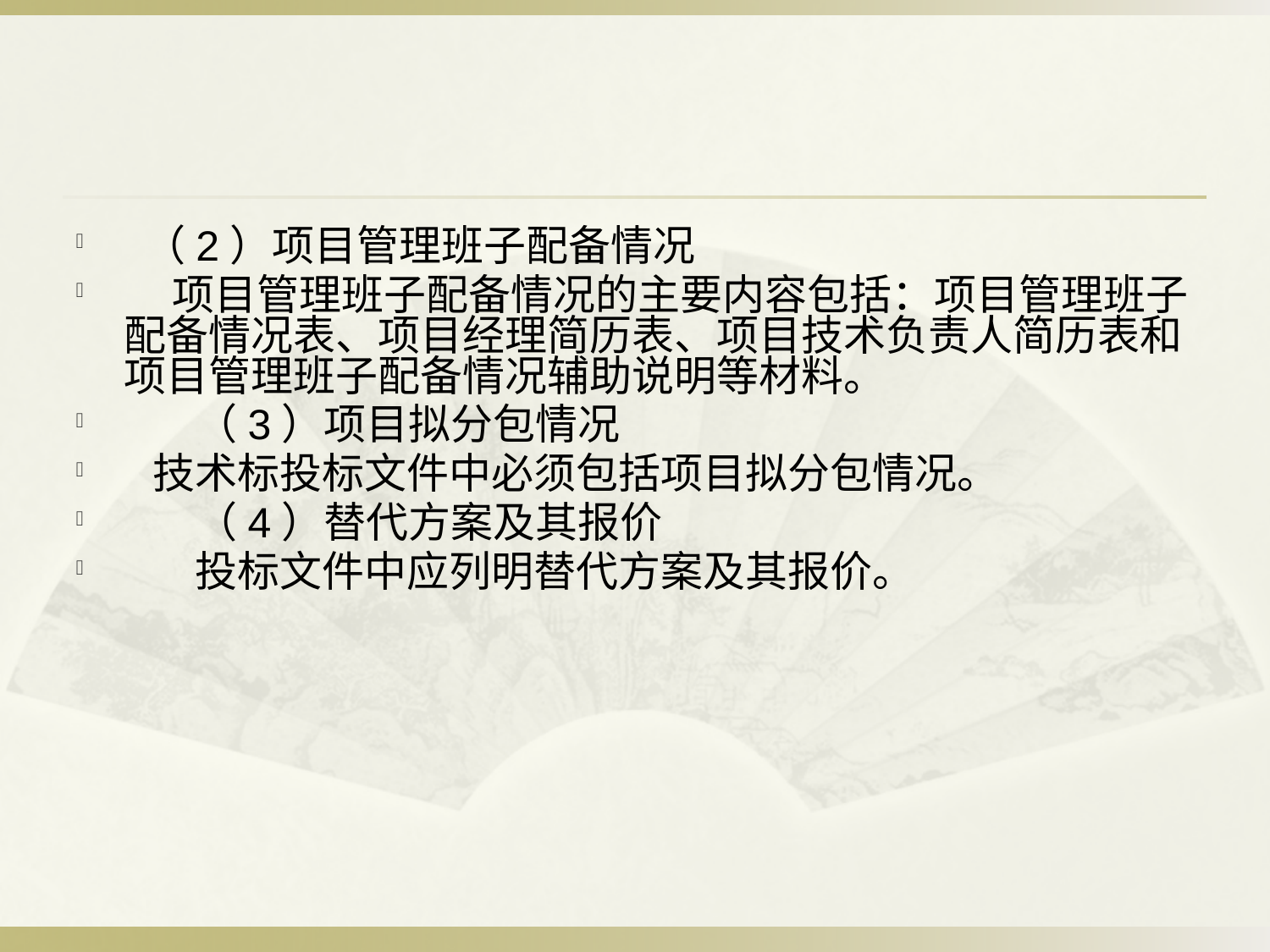

#
 （2）项目管理班子配备情况
    项目管理班子配备情况的主要内容包括：项目管理班子配备情况表、项目经理简历表、项目技术负责人简历表和项目管理班子配备情况辅助说明等材料。
 　 （3）项目拟分包情况
  技术标投标文件中必须包括项目拟分包情况。
 　 （4）替代方案及其报价
  　投标文件中应列明替代方案及其报价。